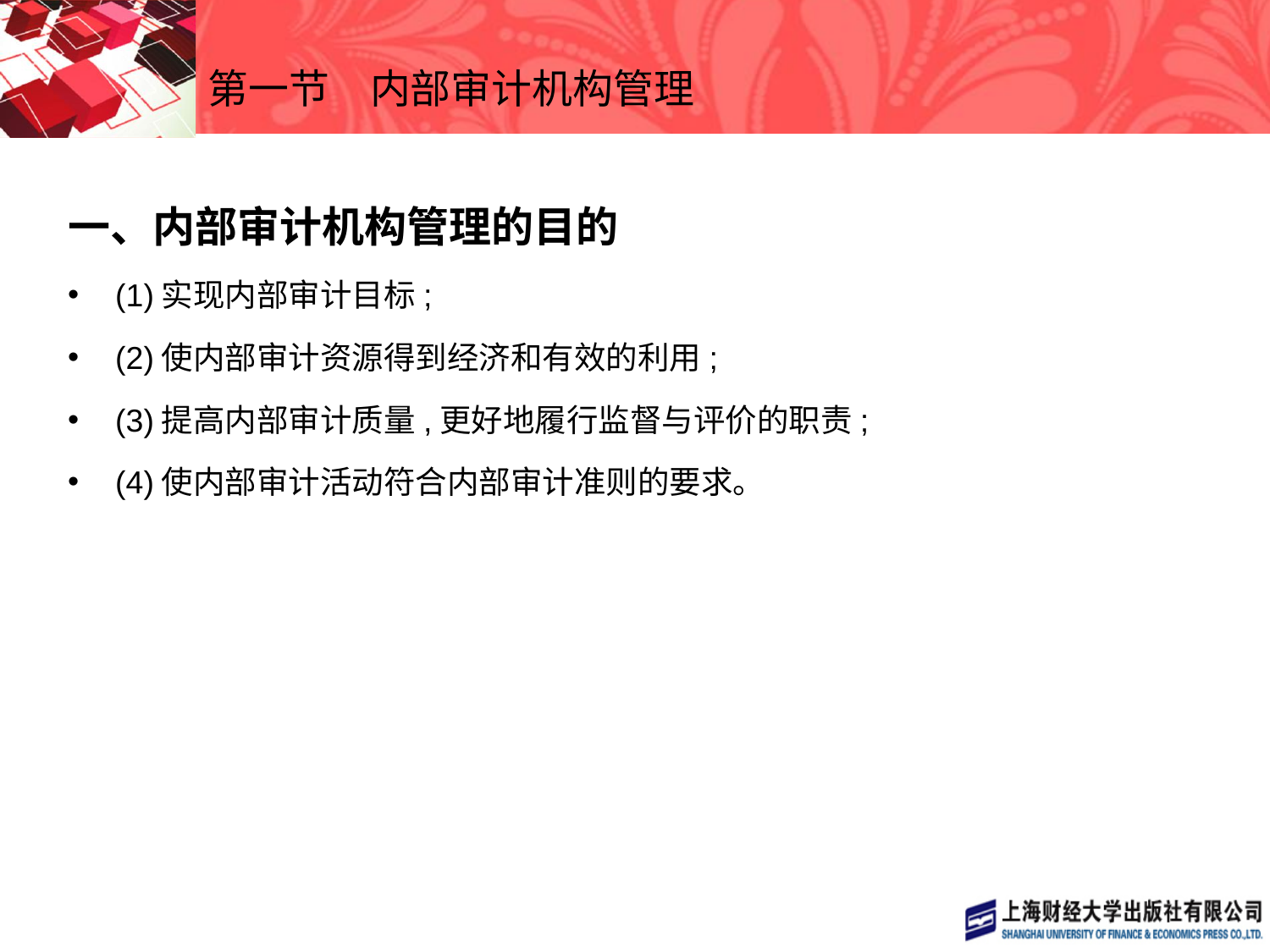

# 第一节　内部审计机构管理
一、内部审计机构管理的目的
(1)实现内部审计目标;
(2)使内部审计资源得到经济和有效的利用;
(3)提高内部审计质量,更好地履行监督与评价的职责;
(4)使内部审计活动符合内部审计准则的要求。